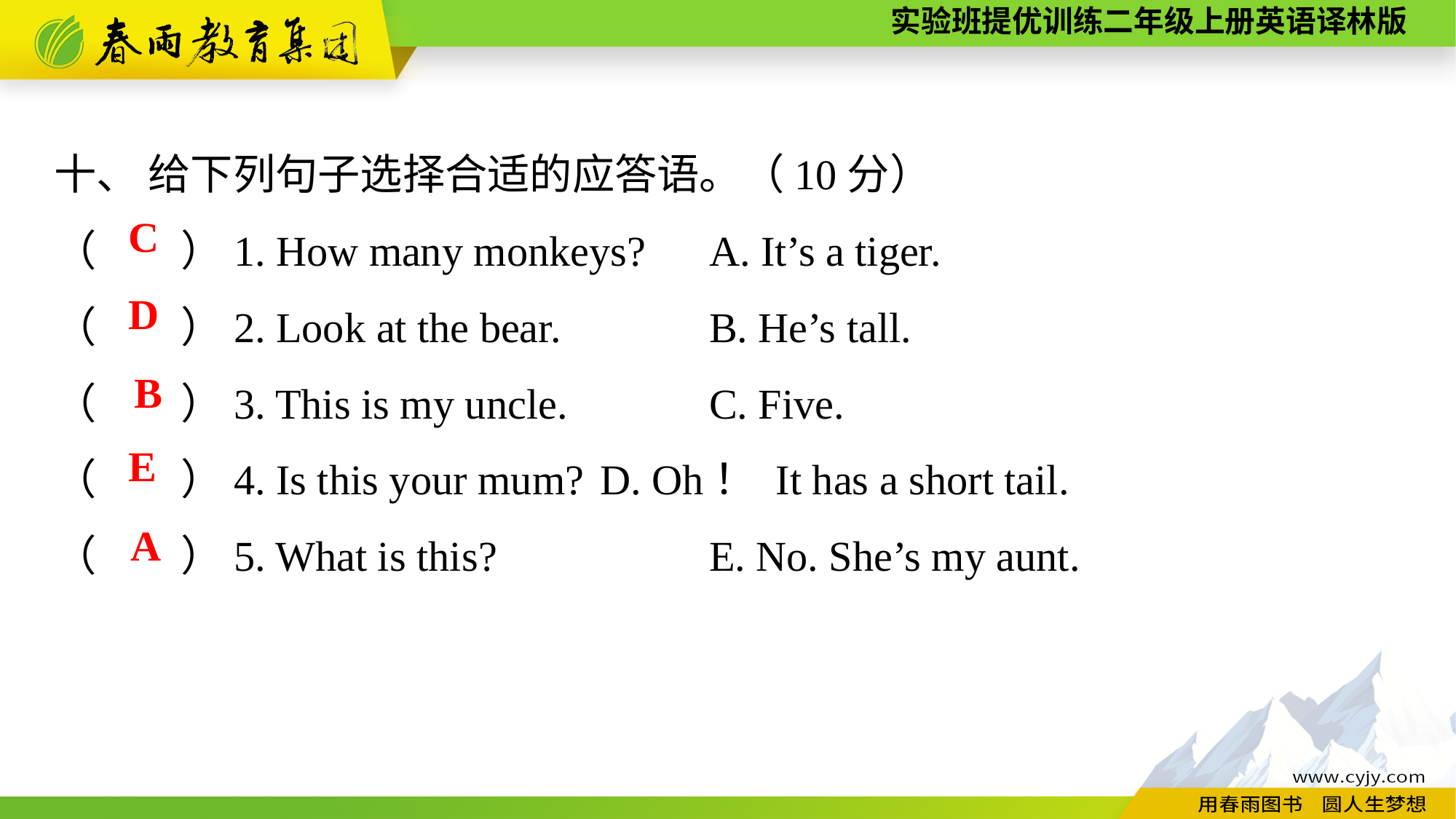

十、 给下列句子选择合适的应答语。（10分）
（　　）1. How many monkeys?	A. It’s a tiger.
（　　）2. Look at the bear.		B. He’s tall.
（　　）3. This is my uncle.		C. Five.
（　　）4. Is this your mum?	D. Oh！ It has a short tail.
（　　）5. What is this?		E. No. She’s my aunt.
C
D
B
E
A